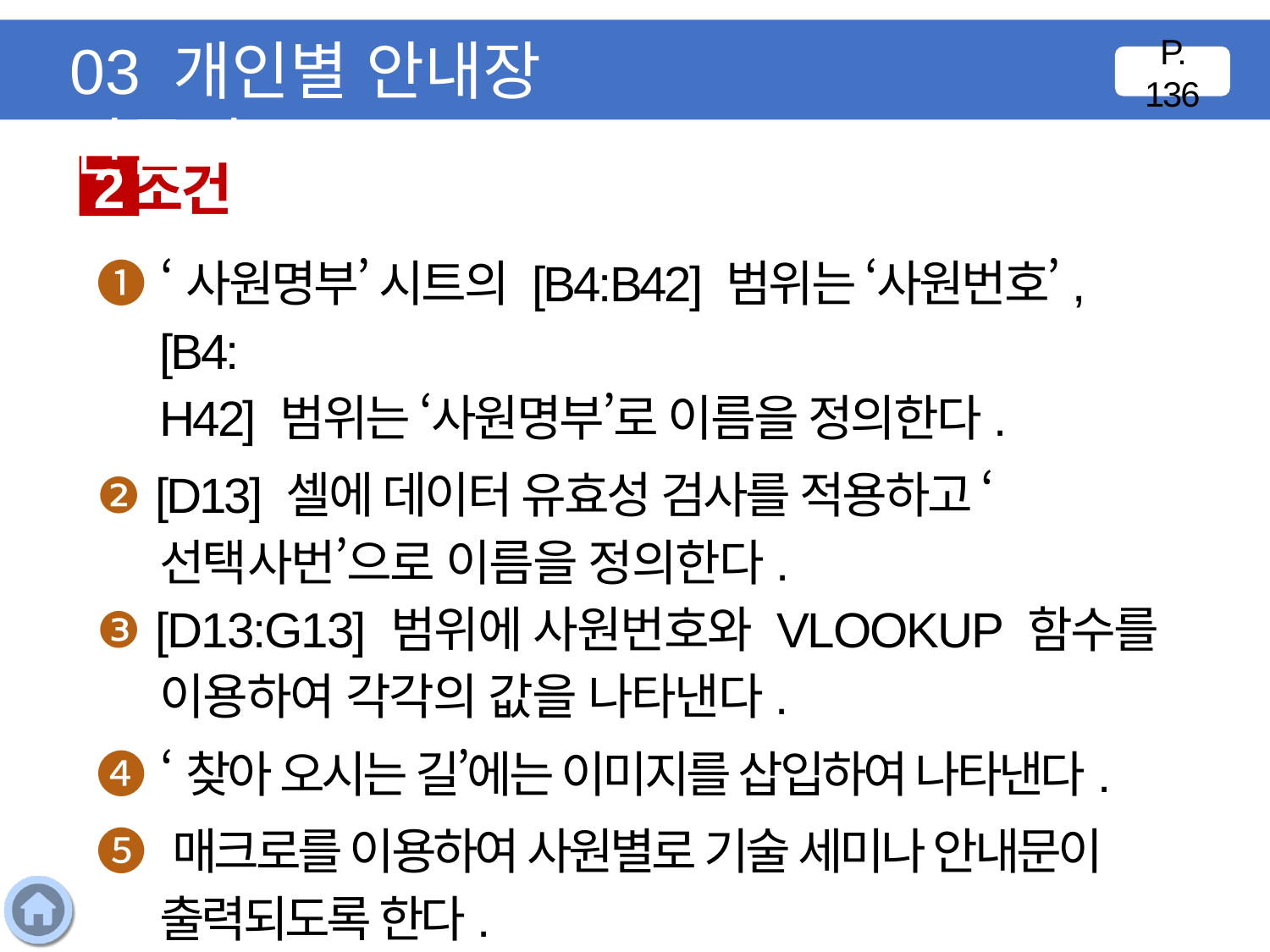

03 개인별 안내장 만들기
P. 136
조건
2
❶ ‘사원명부’ 시트의 [B4:B42] 범위는 ‘사원번호’, [B4:
H42] 범위는 ‘사원명부’로 이름을 정의한다.
❷ [D13] 셀에 데이터 유효성 검사를 적용하고 ‘선택사번’으로 이름을 정의한다.
❸ [D13:G13] 범위에 사원번호와 VLOOKUP 함수를 이용하여 각각의 값을 나타낸다.
❹ ‘찾아 오시는 길’에는 이미지를 삽입하여 나타낸다.
❺ 매크로를 이용하여 사원별로 기술 세미나 안내문이 출력되도록 한다.